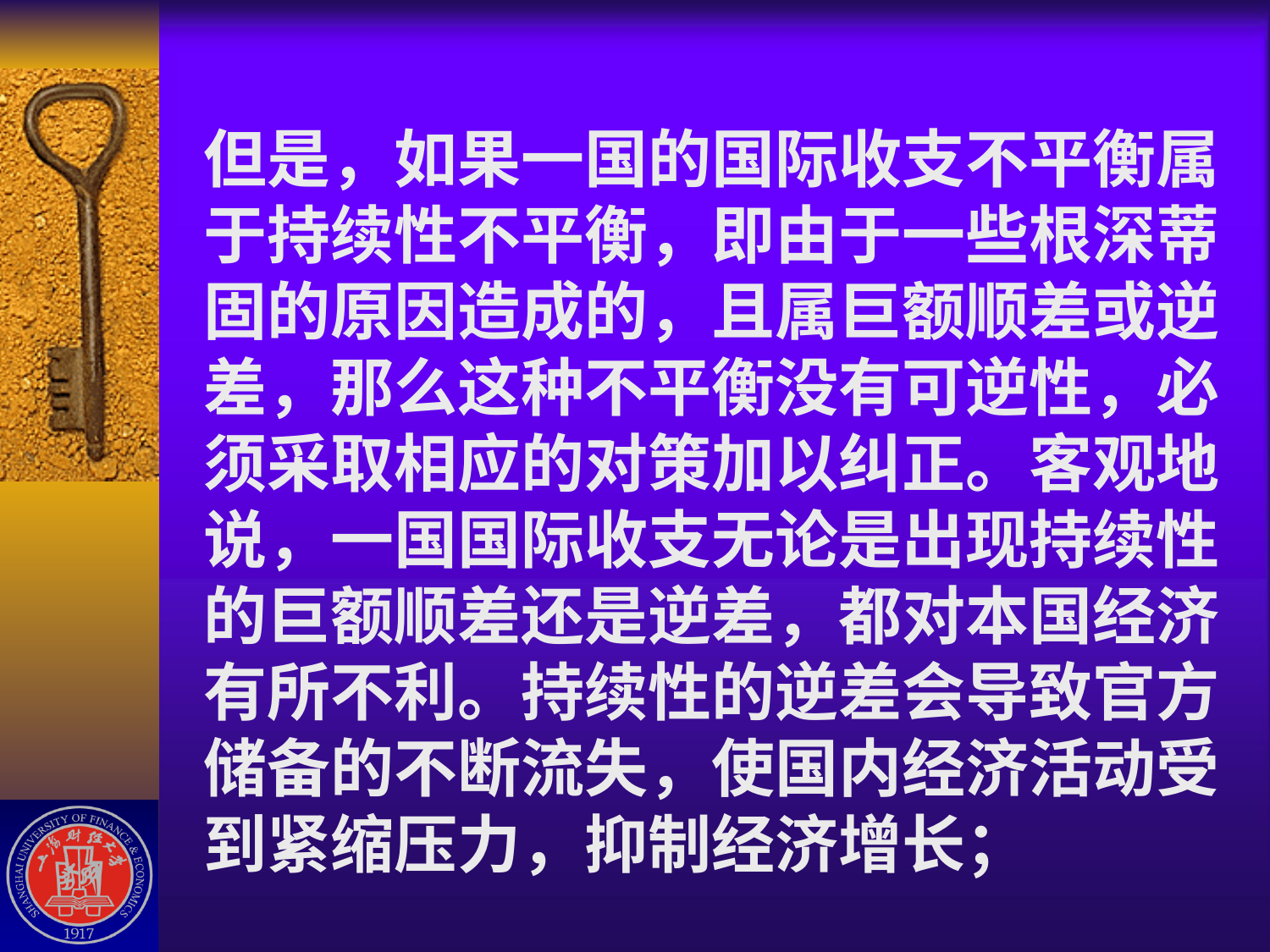

# 但是，如果一国的国际收支不平衡属于持续性不平衡，即由于一些根深蒂固的原因造成的，且属巨额顺差或逆差，那么这种不平衡没有可逆性，必须采取相应的对策加以纠正。客观地说，一国国际收支无论是出现持续性的巨额顺差还是逆差，都对本国经济有所不利。持续性的逆差会导致官方储备的不断流失，使国内经济活动受到紧缩压力，抑制经济增长；